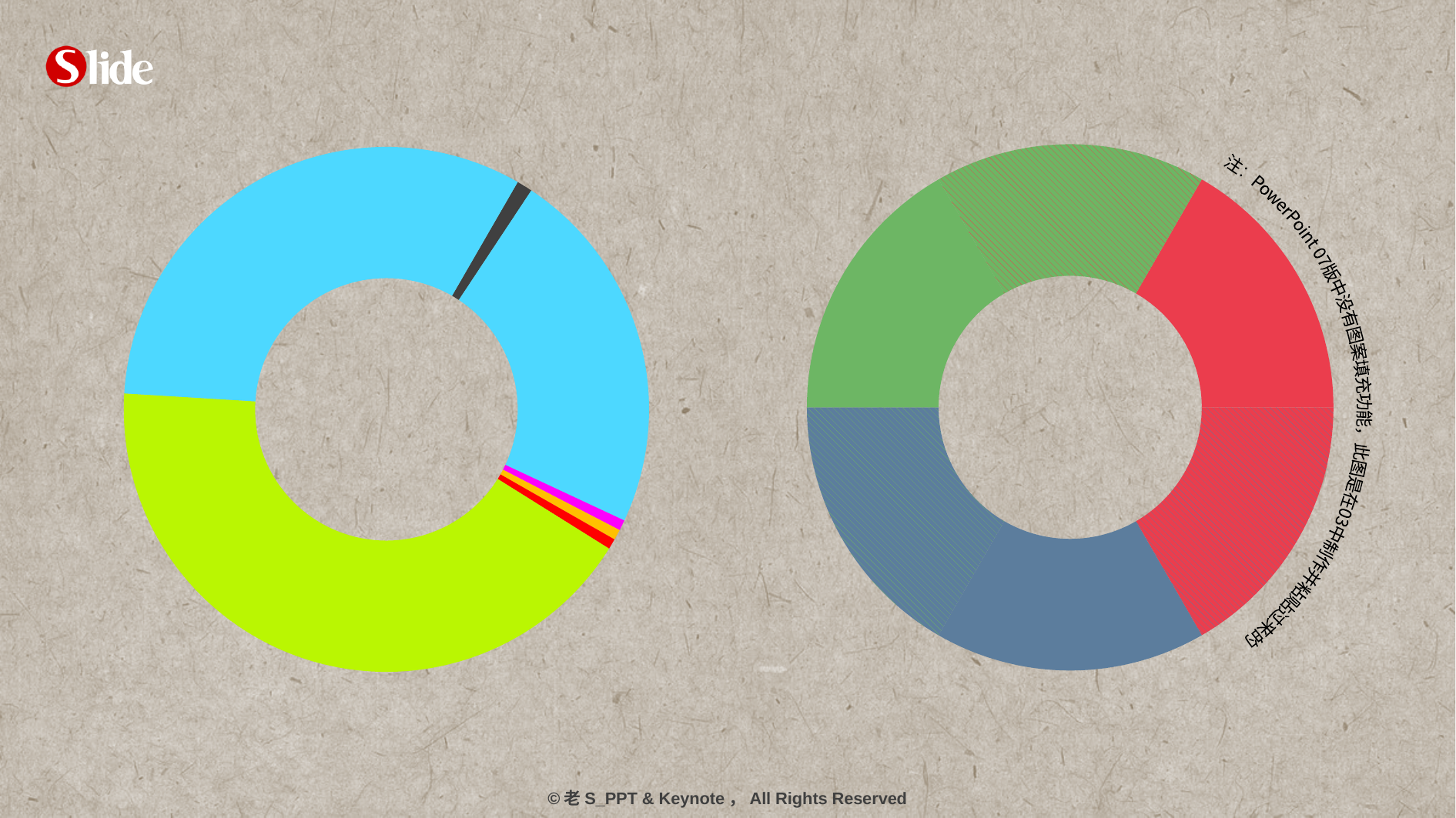

注：PowerPoint 07版中没有图案填充功能，此图是在03中制作并粘贴过来的

### Chart

| Category | 列1 |
|---|---|
| A | 1.5 |
| B | 35.0 |
| C | 1.0 |
| D | 1.0 |

### Chart

| Category |  |
|---|---|
|  | 1.0 |
|  | 1.0 |
|  | 1.0 |
|  | 1.0 |
|  | 1.0 |
|  | 1.0 |